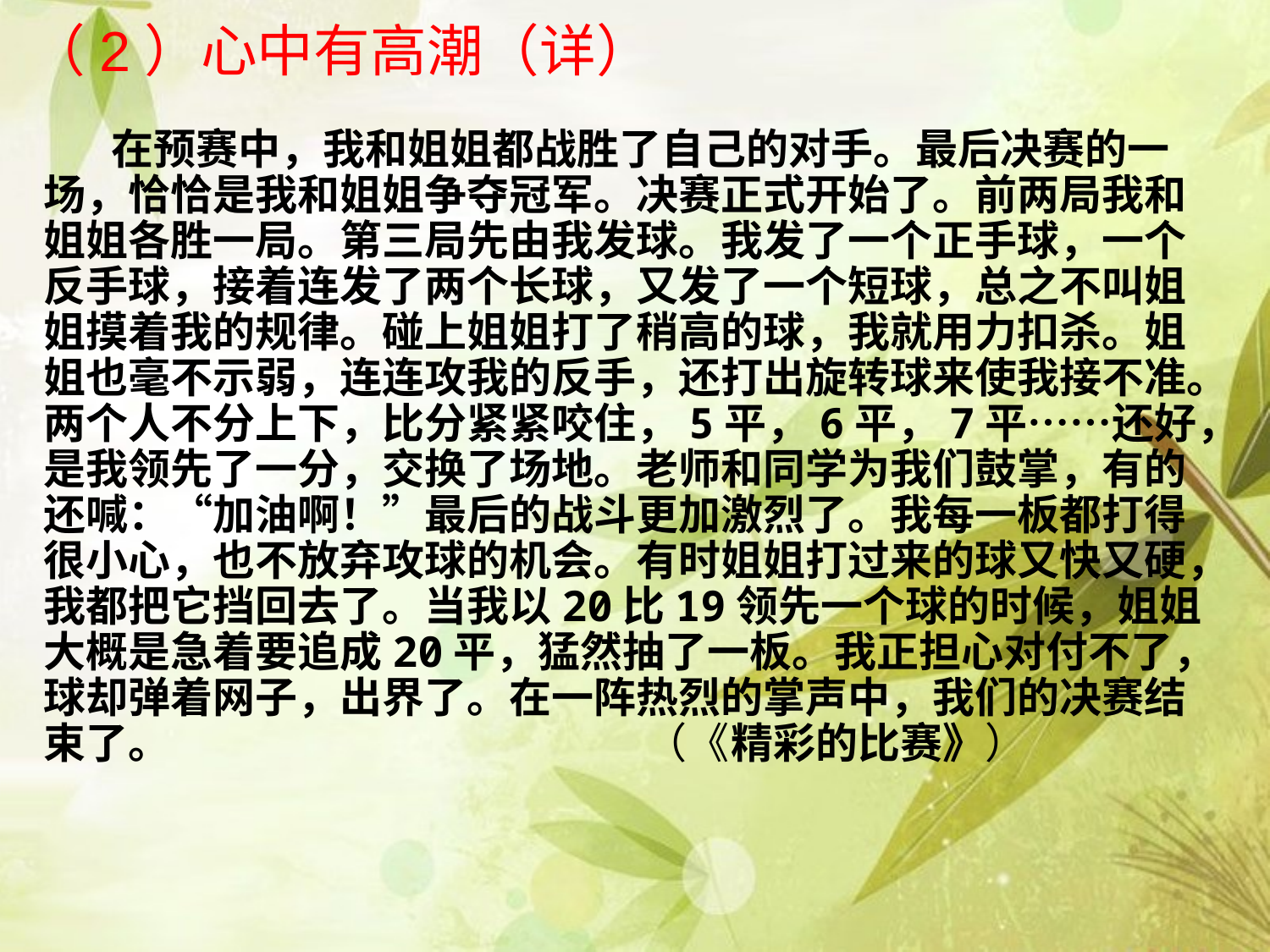

# （2）心中有高潮（详）
      在预赛中，我和姐姐都战胜了自己的对手。最后决赛的一场，恰恰是我和姐姐争夺冠军。决赛正式开始了。前两局我和姐姐各胜一局。第三局先由我发球。我发了一个正手球，一个反手球，接着连发了两个长球，又发了一个短球，总之不叫姐姐摸着我的规律。碰上姐姐打了稍高的球，我就用力扣杀。姐姐也毫不示弱，连连攻我的反手，还打出旋转球来使我接不准。两个人不分上下，比分紧紧咬住，5平，6平，7平……还好，是我领先了一分，交换了场地。老师和同学为我们鼓掌，有的还喊：“加油啊！”最后的战斗更加激烈了。我每一板都打得很小心，也不放弃攻球的机会。有时姐姐打过来的球又快又硬，我都把它挡回去了。当我以20比19领先一个球的时候，姐姐大概是急着要追成20平，猛然抽了一板。我正担心对付不了，球却弹着网子，出界了。在一阵热烈的掌声中，我们的决赛结束了。                                                  （《精彩的比赛》）